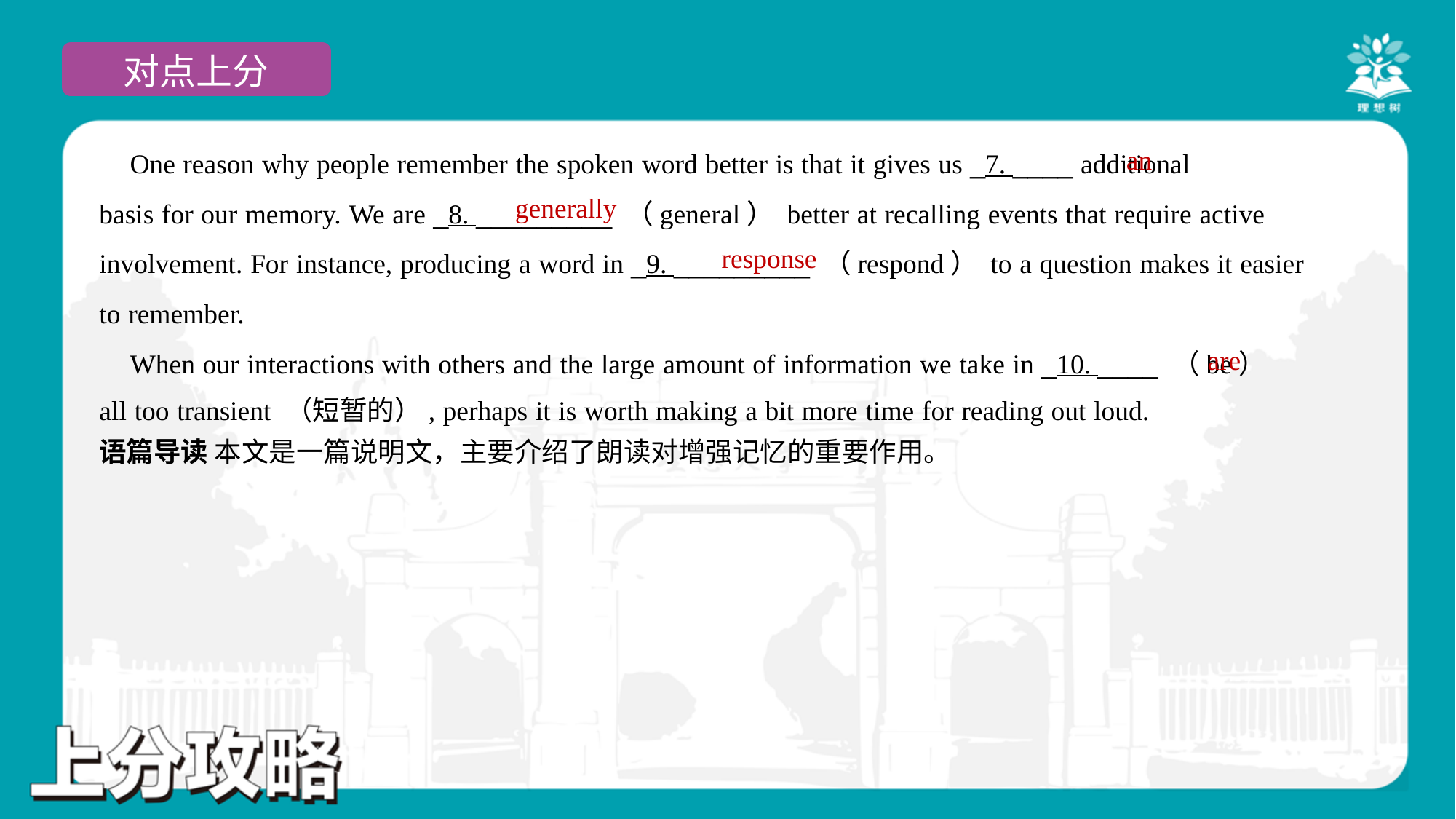

an
    One reason why people remember the spoken word better is that it gives us _7. ____ additional
basis for our memory. We are _8. _________ （general） better at recalling events that require active
involvement. For instance, producing a word in _9. _________ （respond） to a question makes it easier
to remember.
    When our interactions with others and the large amount of information we take in _10. ____ （be）
all too transient （短暂的）, perhaps it is worth making a bit more time for reading out loud.#1.1.5
generally
response
are
语篇导读 本文是一篇说明文，主要介绍了朗读对增强记忆的重要作用。